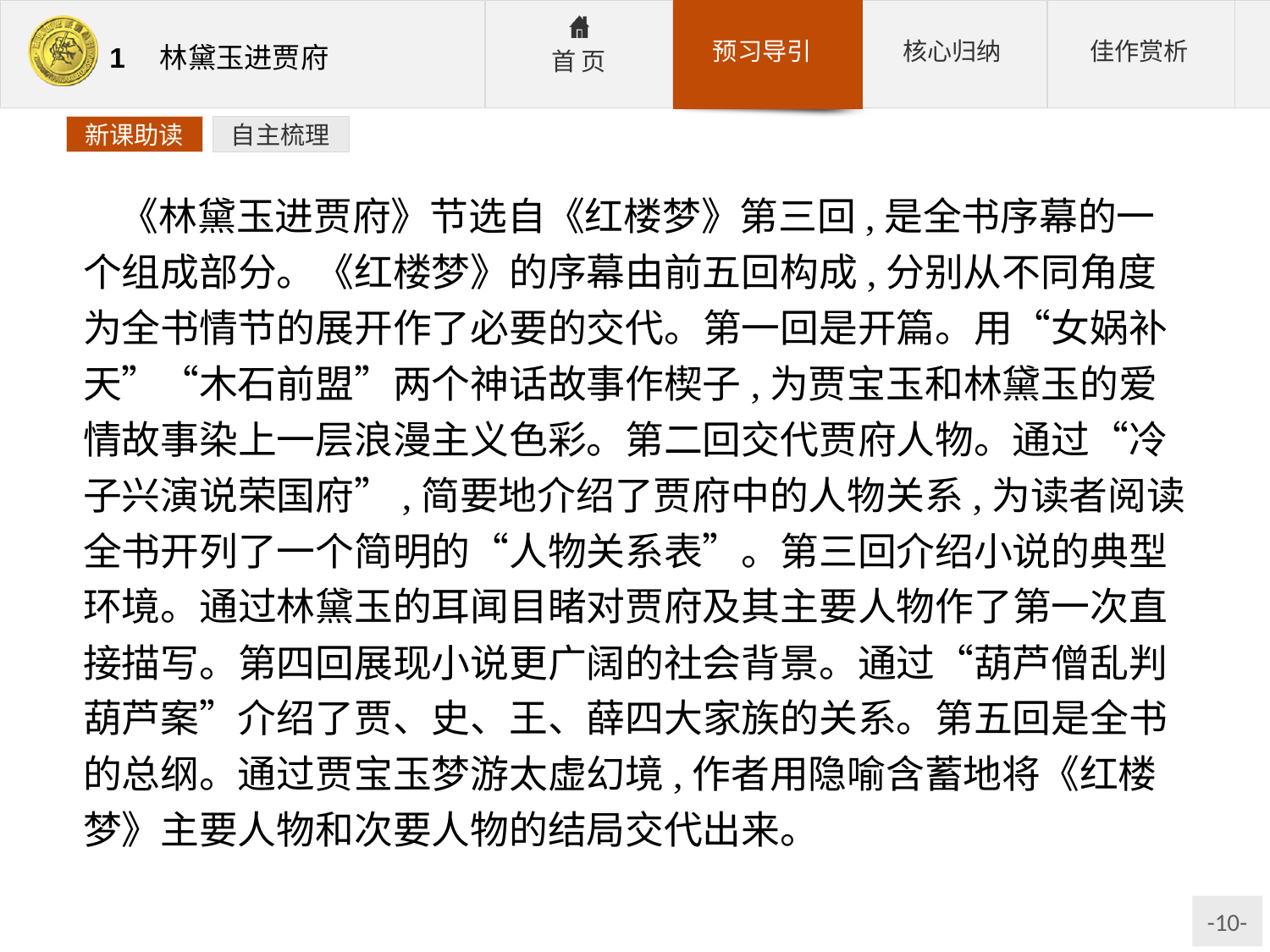

新课助读
自主梳理
《林黛玉进贾府》节选自《红楼梦》第三回,是全书序幕的一个组成部分。《红楼梦》的序幕由前五回构成,分别从不同角度为全书情节的展开作了必要的交代。第一回是开篇。用“女娲补天”“木石前盟”两个神话故事作楔子,为贾宝玉和林黛玉的爱情故事染上一层浪漫主义色彩。第二回交代贾府人物。通过“冷子兴演说荣国府”,简要地介绍了贾府中的人物关系,为读者阅读全书开列了一个简明的“人物关系表”。第三回介绍小说的典型环境。通过林黛玉的耳闻目睹对贾府及其主要人物作了第一次直接描写。第四回展现小说更广阔的社会背景。通过“葫芦僧乱判葫芦案”介绍了贾、史、王、薛四大家族的关系。第五回是全书的总纲。通过贾宝玉梦游太虚幻境,作者用隐喻含蓄地将《红楼梦》主要人物和次要人物的结局交代出来。